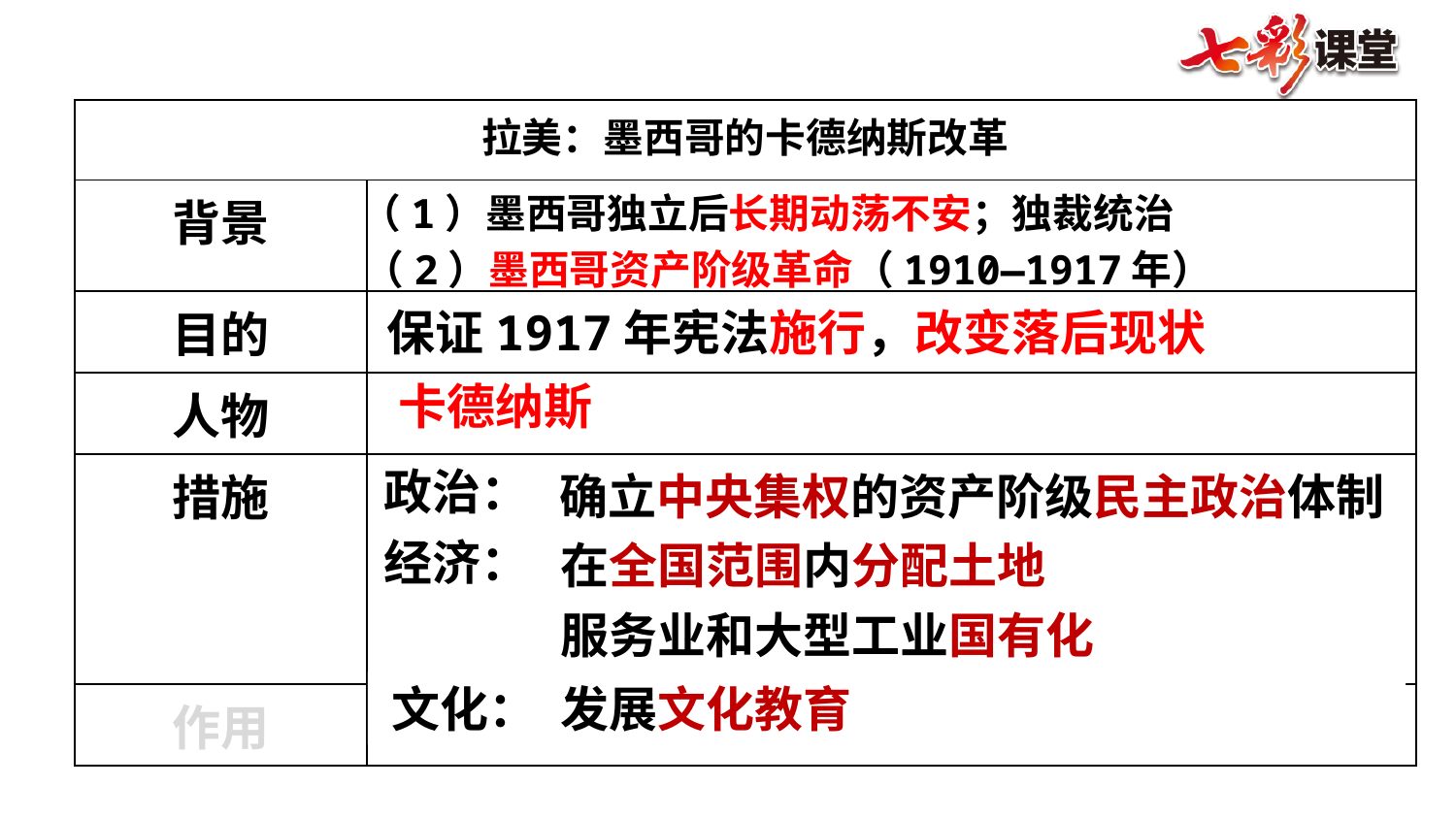

| 拉美：墨西哥的卡德纳斯改革 |  |
| --- | --- |
| 背景 |  |
| 目的 |  |
| 人物 |  |
| 措施 |  |
| 作用 |  |
（1）墨西哥独立后长期动荡不安；独裁统治
（2）墨西哥资产阶级革命（1910—1917年）
保证1917年宪法施行，改变落后现状
卡德纳斯
政治：
确立中央集权的资产阶级民主政治体制
经济：
在全国范围内分配土地
服务业和大型工业国有化
文化：
发展文化教育